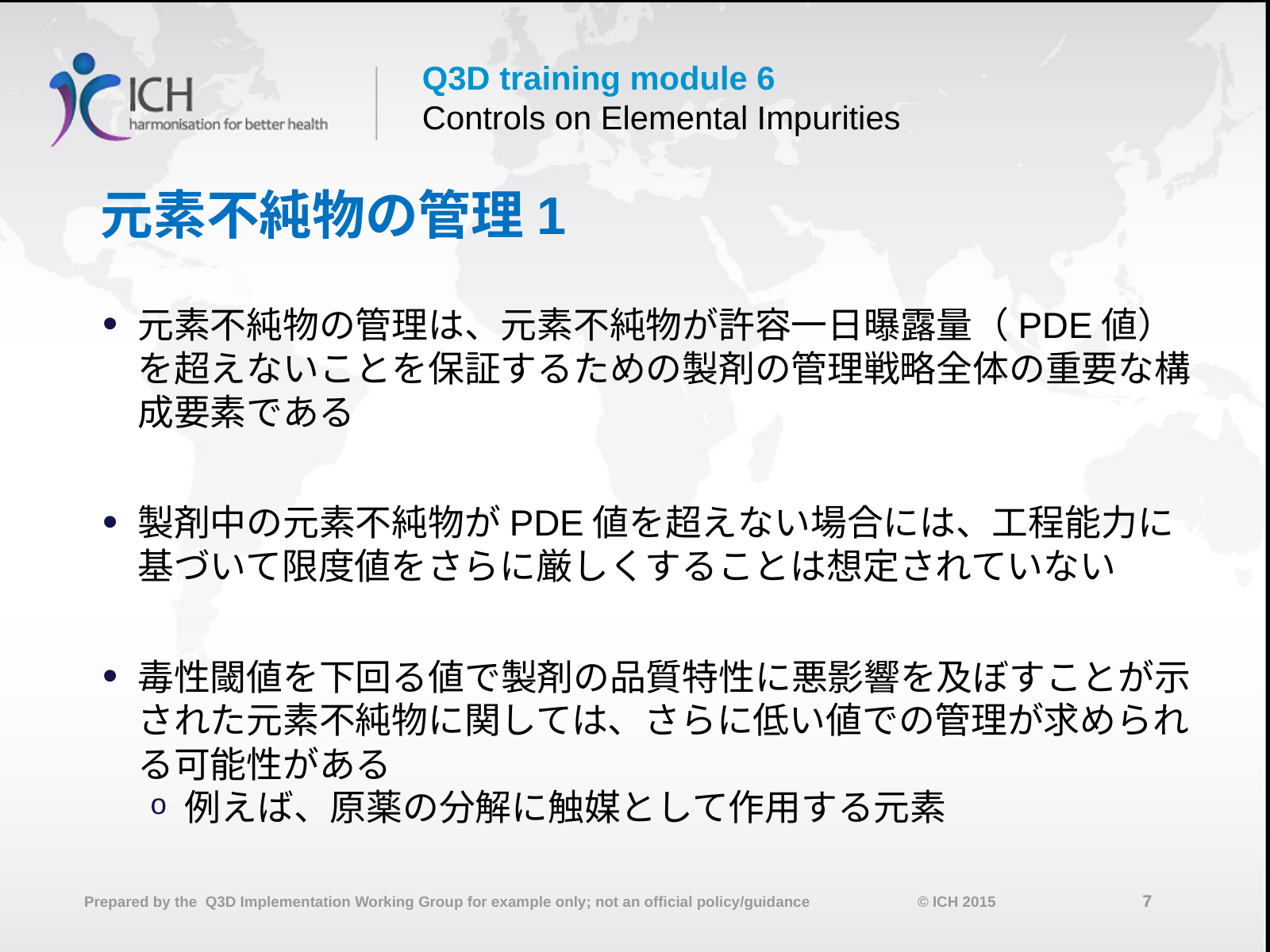

# 元素不純物の管理1
元素不純物の管理は、元素不純物が許容一日曝露量（PDE値）を超えないことを保証するための製剤の管理戦略全体の重要な構成要素である

製剤中の元素不純物がPDE値を超えない場合には、工程能力に基づいて限度値をさらに厳しくすることは想定されていない

毒性閾値を下回る値で製剤の品質特性に悪影響を及ぼすことが示された元素不純物に関しては、さらに低い値での管理が求められる可能性がある
例えば、原薬の分解に触媒として作用する元素